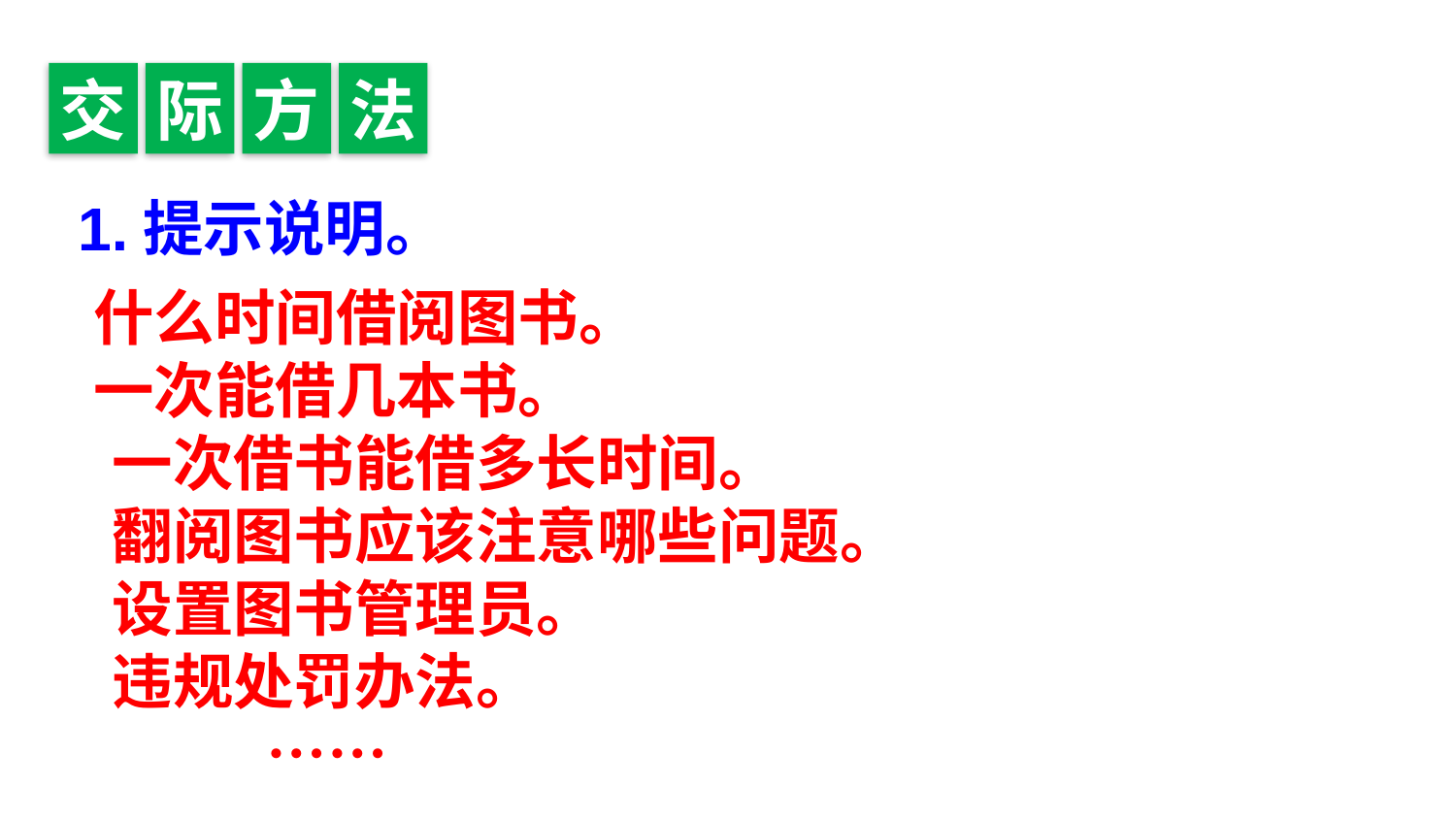

交
际
方
法
https://www.ypppt.com/
1.提示说明。

    什么时间借阅图书。
    一次能借几本书。
　  一次借书能借多长时间。
　  翻阅图书应该注意哪些问题。
　  设置图书管理员。
　  违规处罚办法。
　　　　……